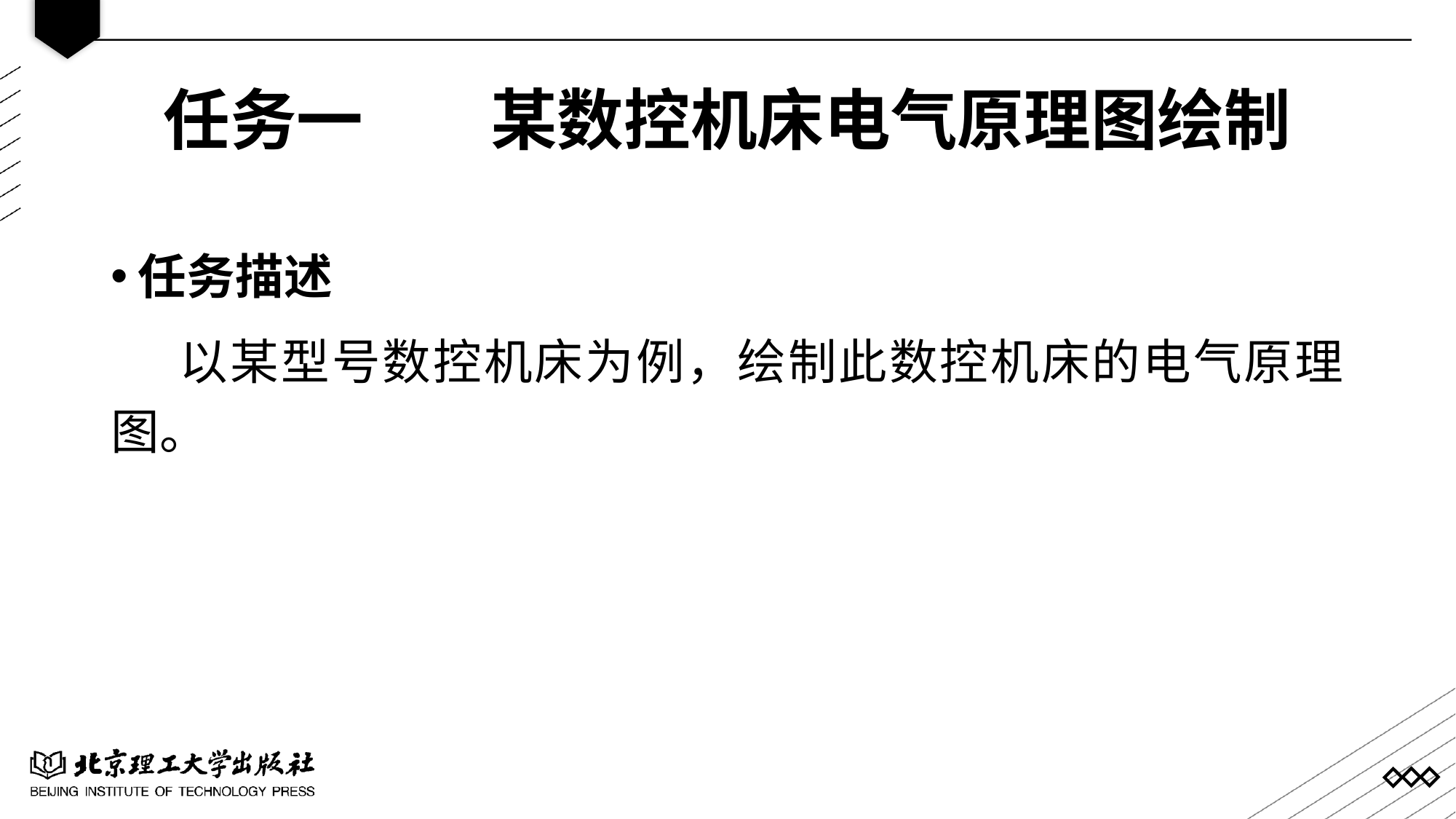

任务一    　某数控机床电气原理图绘制
任务描述
以某型号数控机床为例，绘制此数控机床的电气原理图。